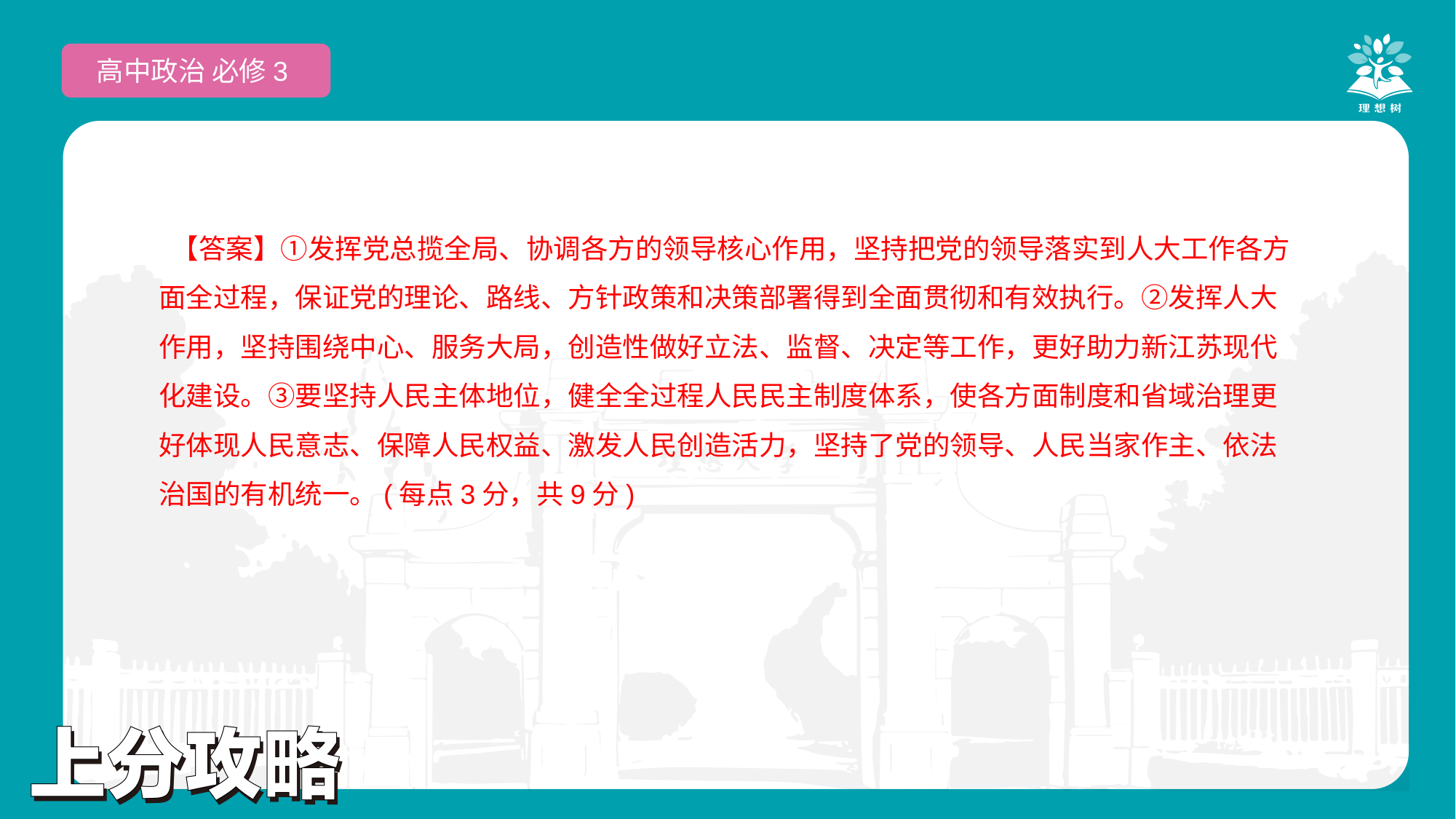

高中政治 必修3
 【答案】①发挥党总揽全局、协调各方的领导核心作用，坚持把党的领导落实到人大工作各方面全过程，保证党的理论、路线、方针政策和决策部署得到全面贯彻和有效执行。②发挥人大作用，坚持围绕中心、服务大局，创造性做好立法、监督、决定等工作，更好助力新江苏现代化建设。③要坚持人民主体地位，健全全过程人民民主制度体系，使各方面制度和省域治理更好体现人民意志、保障人民权益、激发人民创造活力，坚持了党的领导、人民当家作主、依法治国的有机统一。(每点3分，共9分)